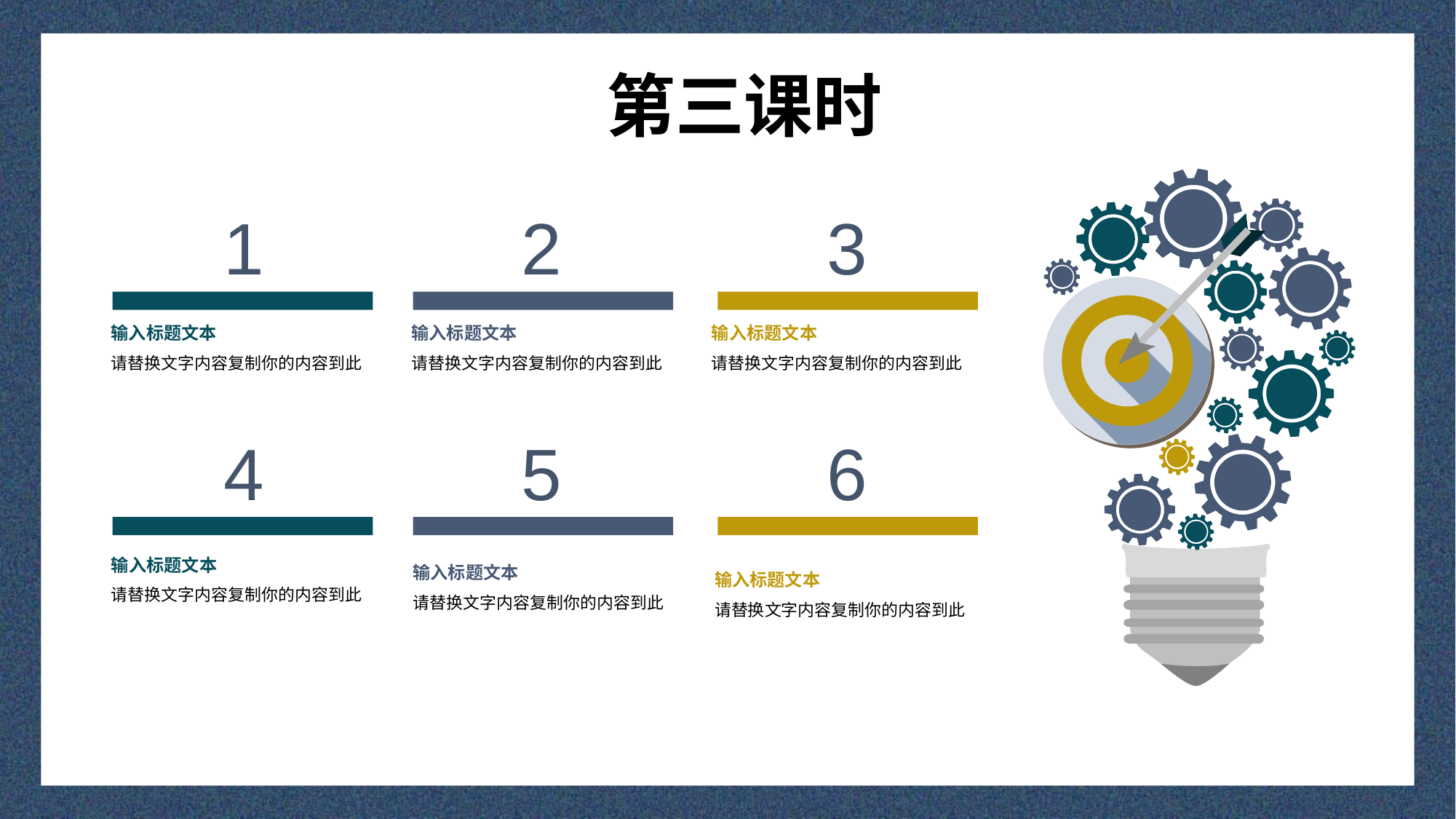

1

输入标题文本
请替换文字内容复制你的内容到此
2

输入标题文本
请替换文字内容复制你的内容到此
3

输入标题文本
请替换文字内容复制你的内容到此
4

输入标题文本
请替换文字内容复制你的内容到此
5

输入标题文本
请替换文字内容复制你的内容到此
6

输入标题文本
请替换文字内容复制你的内容到此